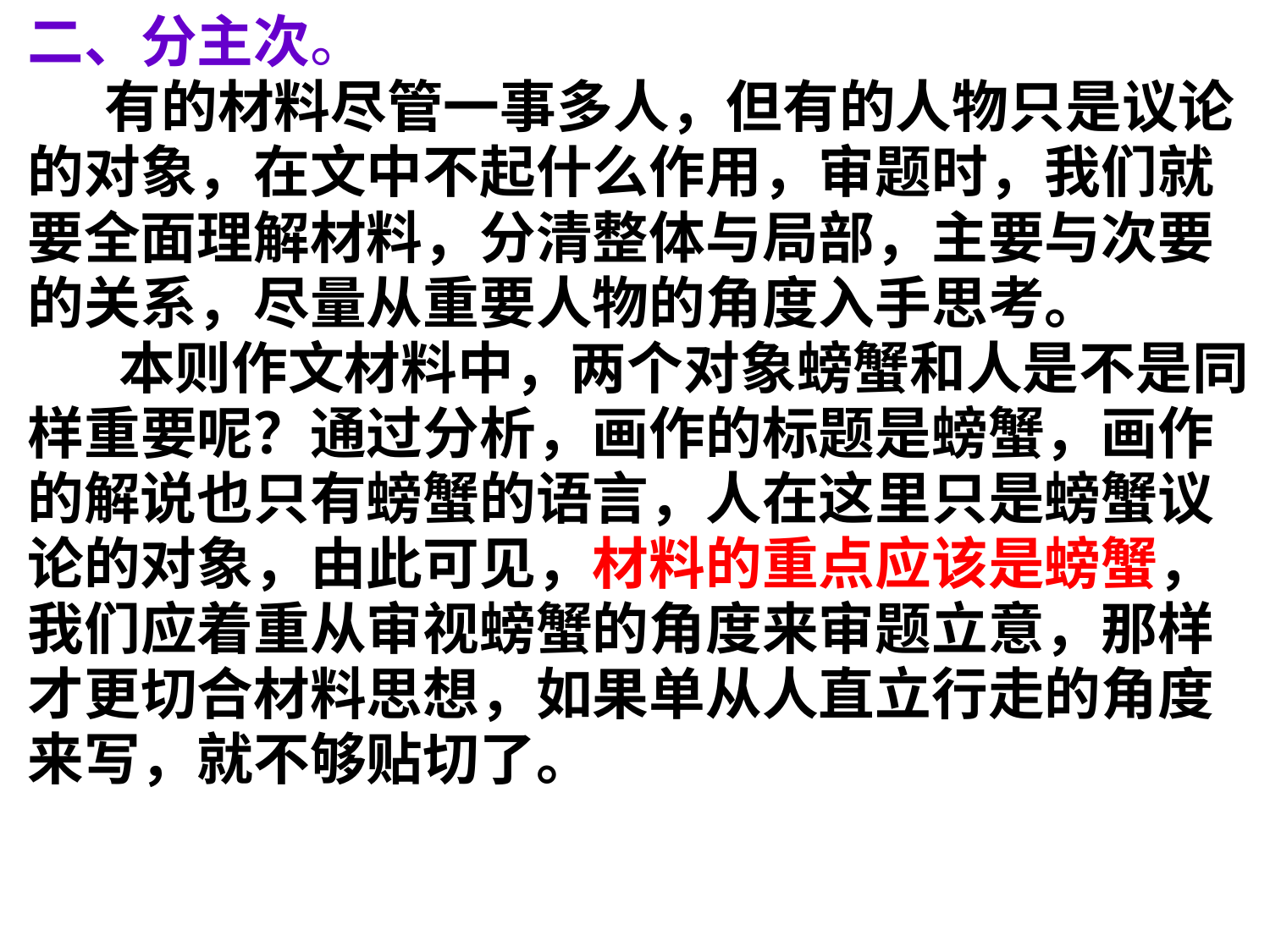

二、分主次。
     有的材料尽管一事多人，但有的人物只是议论的对象，在文中不起什么作用，审题时，我们就要全面理解材料，分清整体与局部，主要与次要的关系，尽量从重要人物的角度入手思考。
      本则作文材料中，两个对象螃蟹和人是不是同样重要呢？通过分析，画作的标题是螃蟹，画作的解说也只有螃蟹的语言，人在这里只是螃蟹议论的对象，由此可见，材料的重点应该是螃蟹，我们应着重从审视螃蟹的角度来审题立意，那样才更切合材料思想，如果单从人直立行走的角度来写，就不够贴切了。